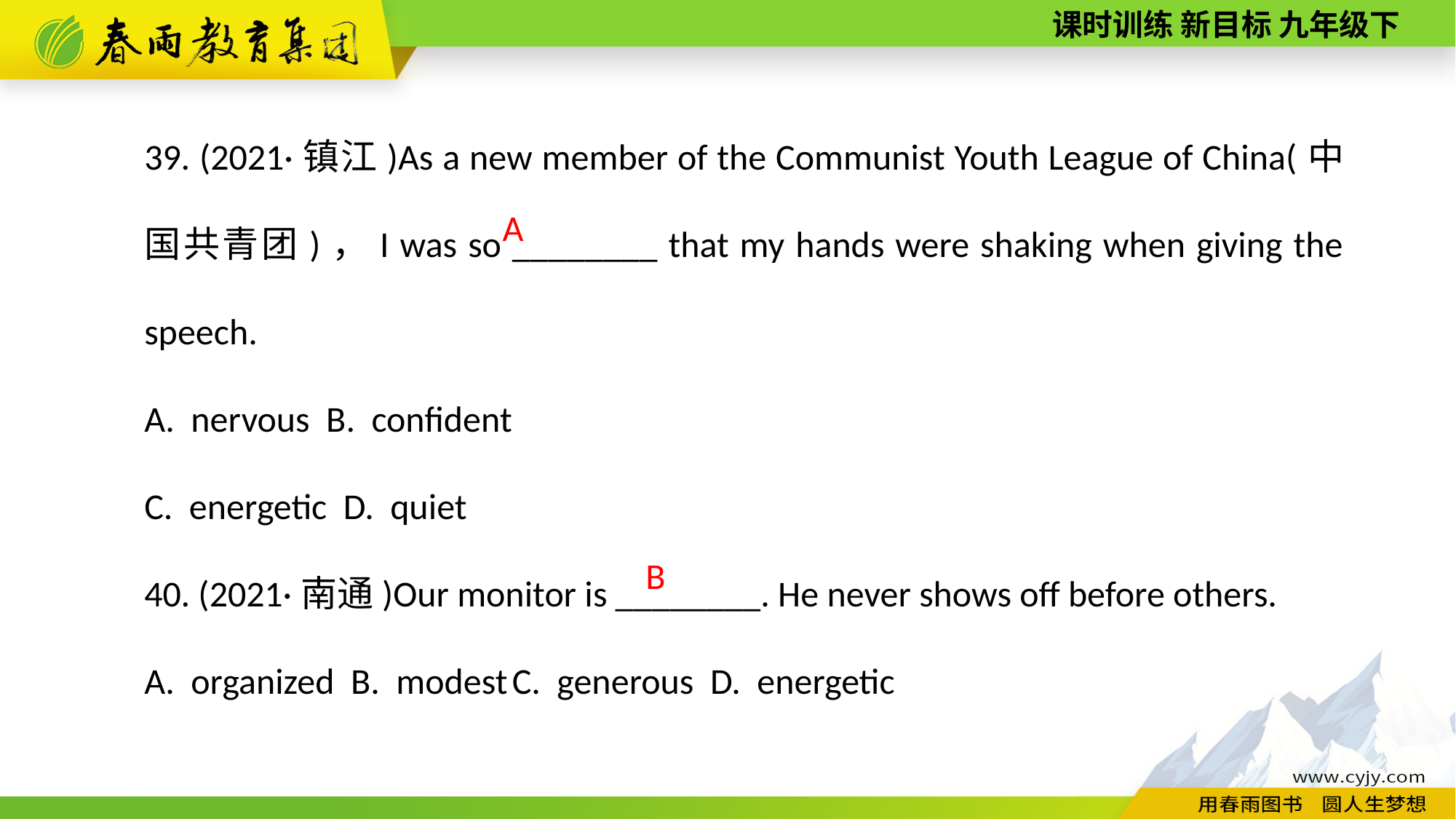

39. (2021·镇江)As a new member of the Communist Youth League of China(中国共青团)，I was so ________ that my hands were shaking when giving the speech.
A.  nervous  B.  confident
C.  energetic  D.  quiet
40. (2021·南通)Our monitor is ________. He never shows off before others.
A.  organized  B.  modest C.  generous  D.  energetic
A
B